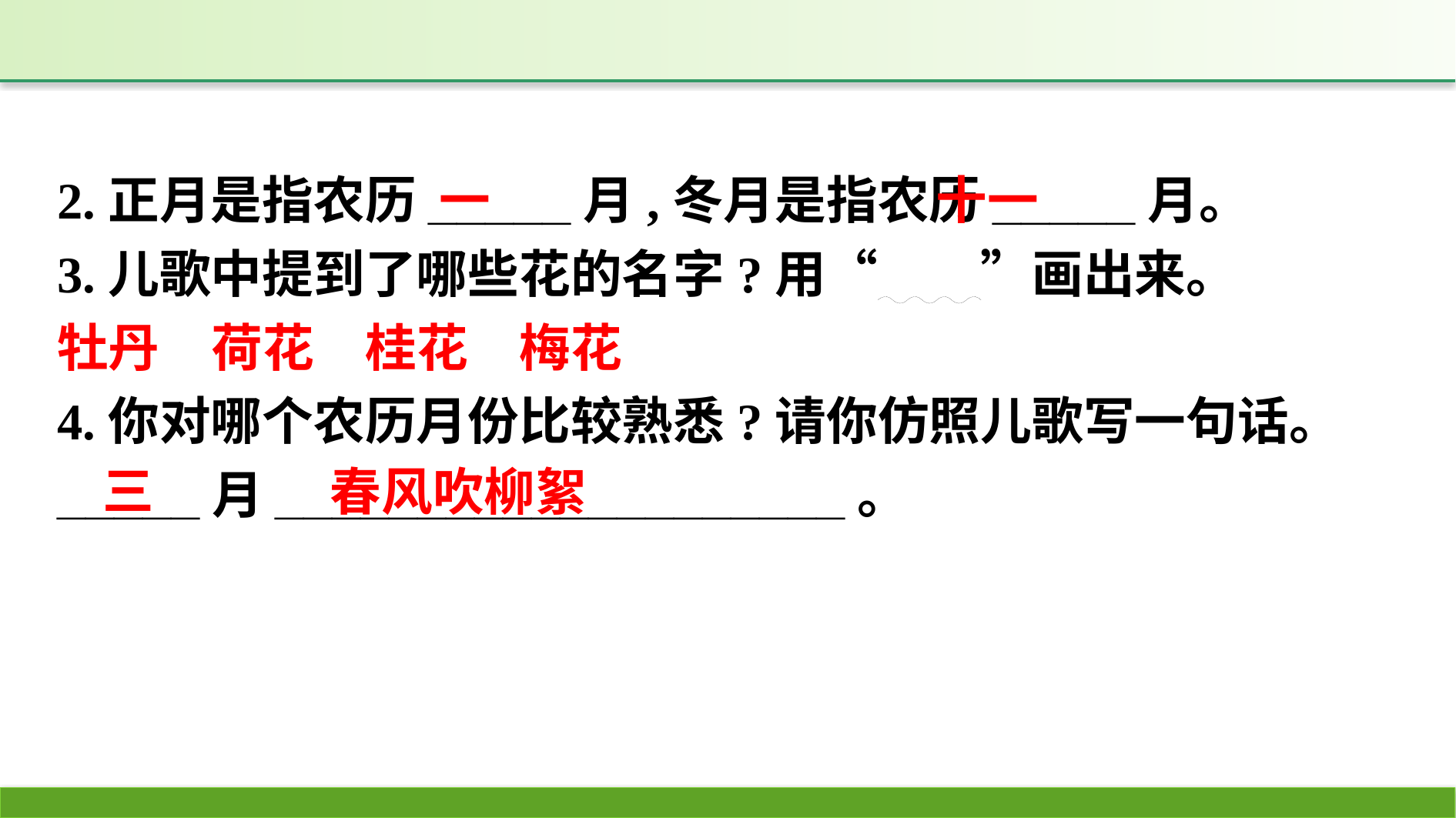

2.正月是指农历_____月,冬月是指农历_____月。
3.儿歌中提到了哪些花的名字?用“　　”画出来。
牡丹　荷花　桂花　梅花
4.你对哪个农历月份比较熟悉?请你仿照儿歌写一句话。
_____月____________________。
一
十一
三
春风吹柳絮